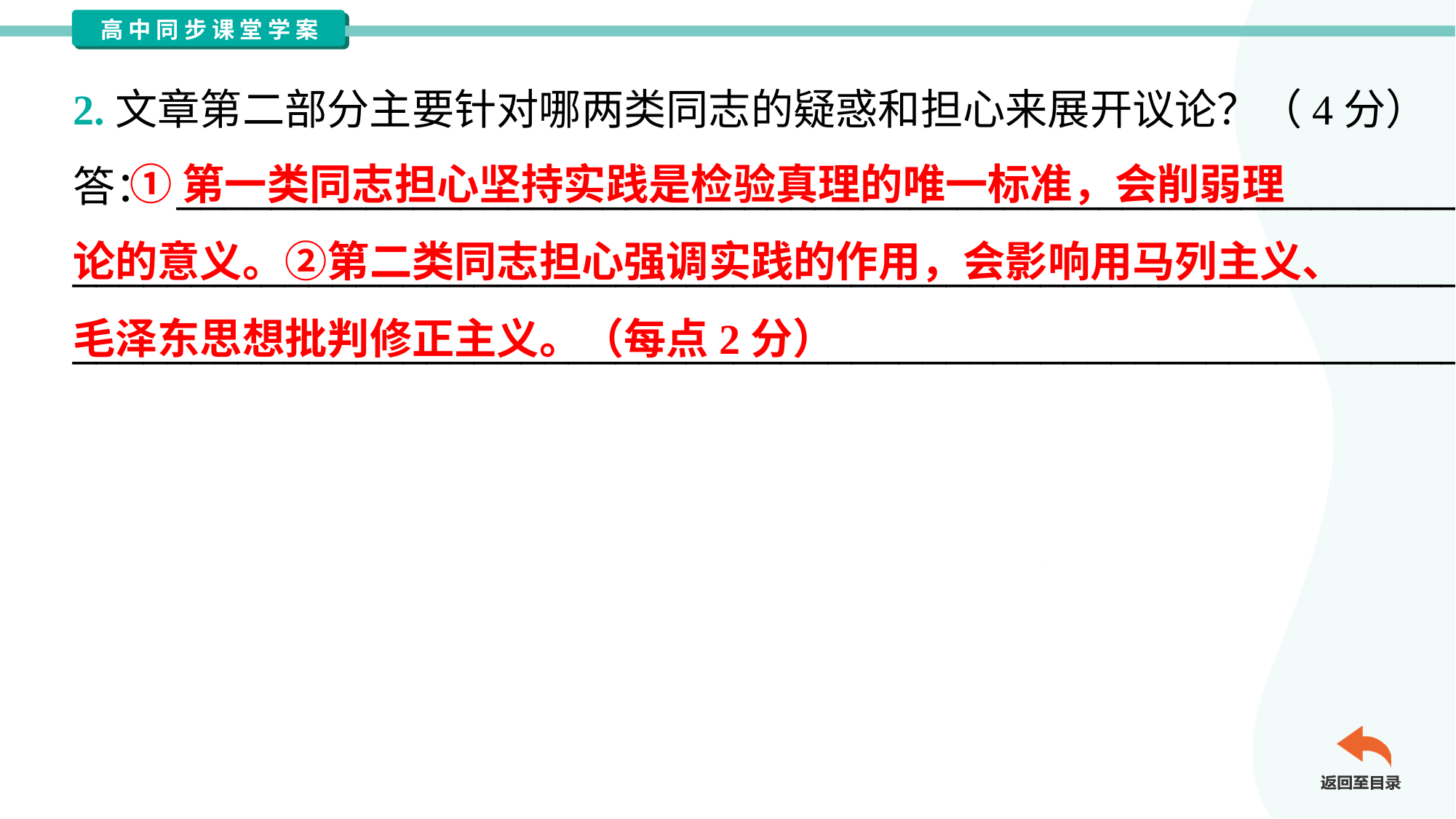

2.文章第二部分主要针对哪两类同志的疑惑和担心来展开议论？（4分）
答： ________________________________________________________
_____________________________________________________________
_____________________________________________________________
      ①第一类同志担心坚持实践是检验真理的唯一标准，会削弱理
论的意义。②第二类同志担心强调实践的作用，会影响用马列主义、
毛泽东思想批判修正主义。（每点2分）